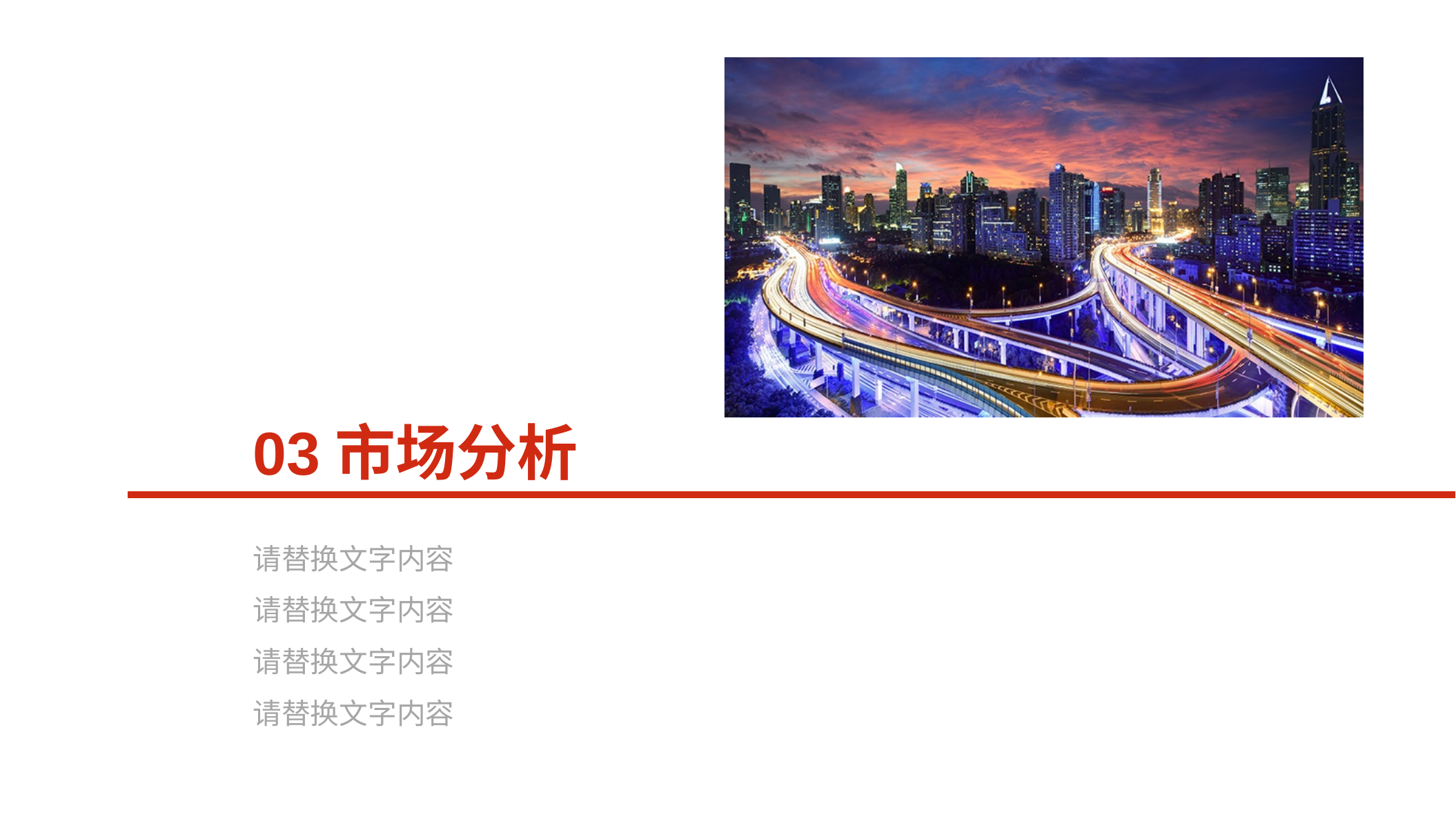

03市场分析
请替换文字内容
请替换文字内容
请替换文字内容
请替换文字内容